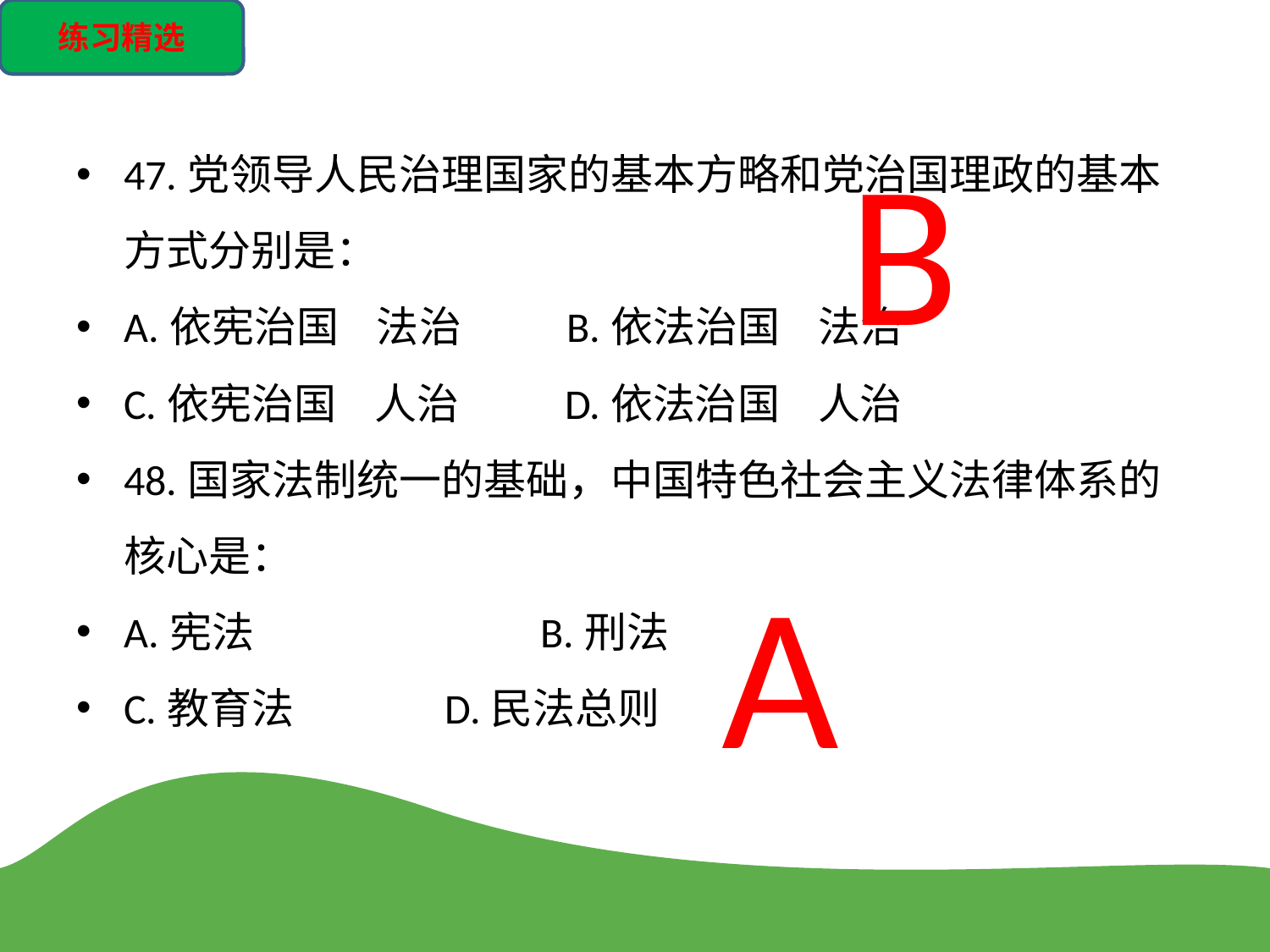

练习精选
47.党领导人民治理国家的基本方略和党治国理政的基本方式分别是：
A.依宪治国    法治          B.依法治国    法治
C.依宪治国    人治          D.依法治国    人治
48.国家法制统一的基础，中国特色社会主义法律体系的核心是：
A.宪法	                B.刑法
C.教育法	      D.民法总则

B
A